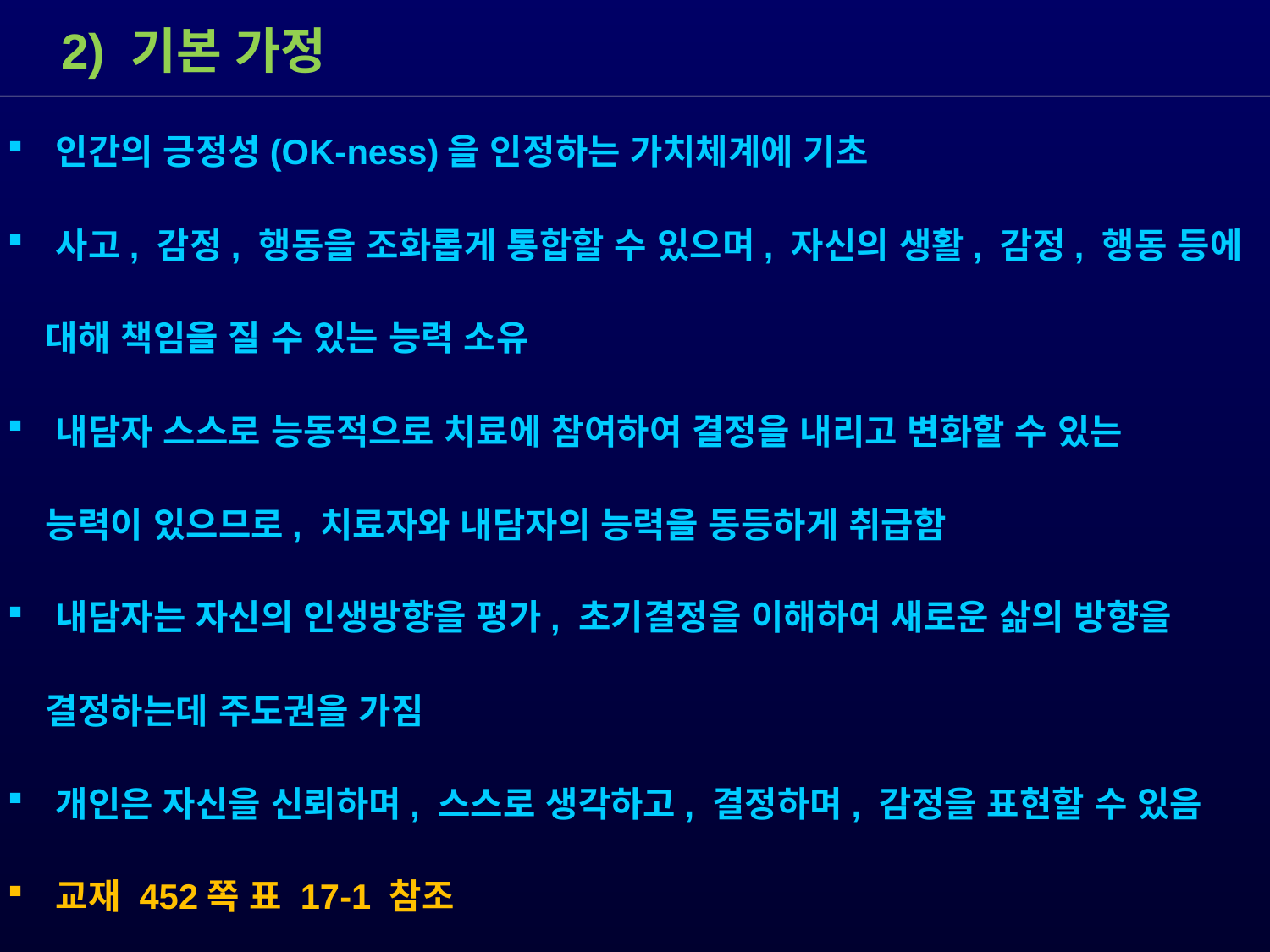

2) 기본 가정
 인간의 긍정성(OK-ness)을 인정하는 가치체계에 기초
 사고, 감정, 행동을 조화롭게 통합할 수 있으며, 자신의 생활, 감정, 행동 등에
   대해 책임을 질 수 있는 능력 소유
 내담자 스스로 능동적으로 치료에 참여하여 결정을 내리고 변화할 수 있는
   능력이 있으므로, 치료자와 내담자의 능력을 동등하게 취급함
 내담자는 자신의 인생방향을 평가, 초기결정을 이해하여 새로운 삶의 방향을
   결정하는데 주도권을 가짐
 개인은 자신을 신뢰하며, 스스로 생각하고, 결정하며, 감정을 표현할 수 있음
 교재 452쪽 표 17-1 참조